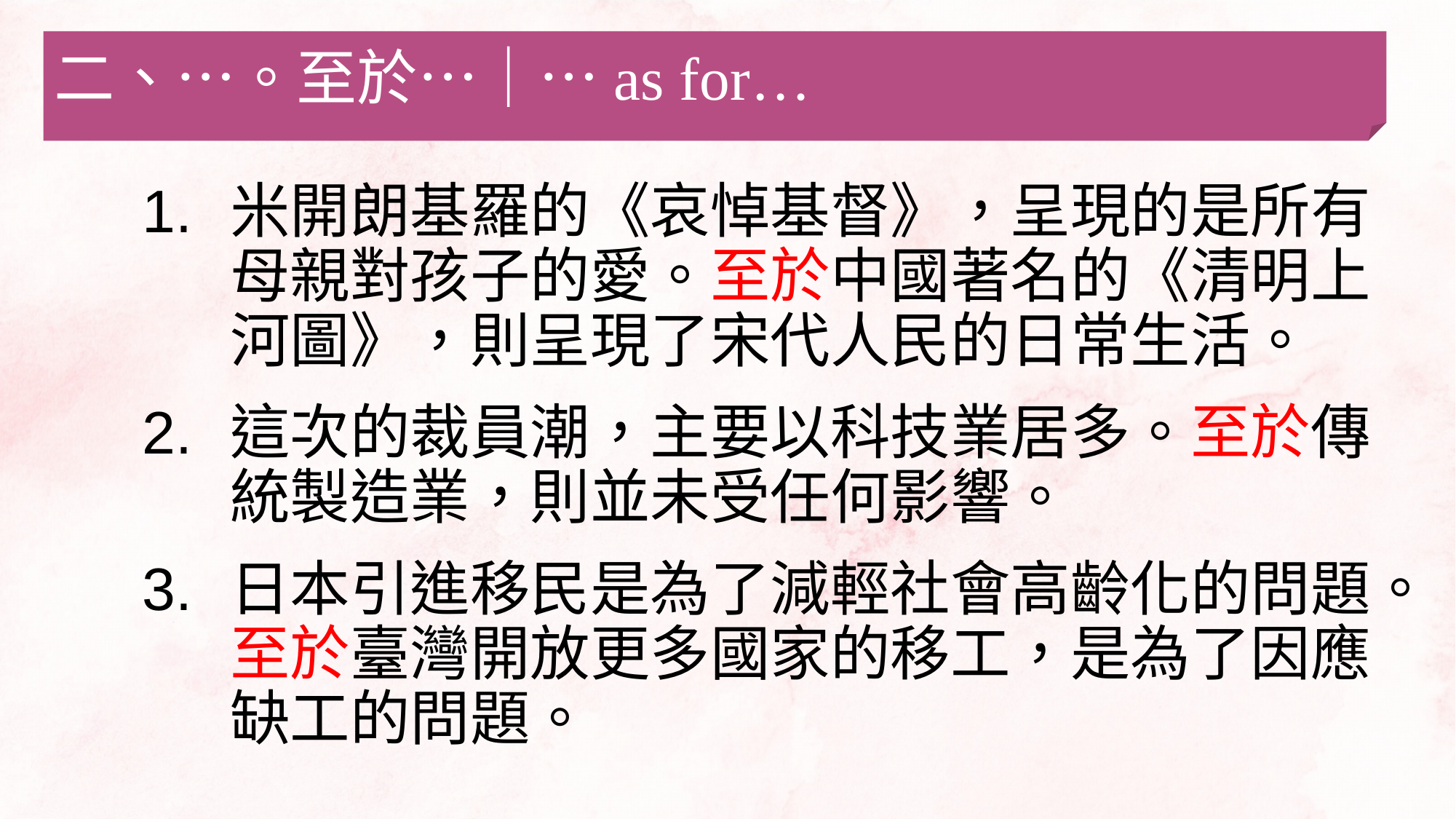

二、…。至於…｜…as for…
米開朗基羅的《哀悼基督》，呈現的是所有母親對孩子的愛。至於中國著名的《清明上河圖》，則呈現了宋代人民的日常生活。
這次的裁員潮，主要以科技業居多。至於傳統製造業，則並未受任何影響。
日本引進移民是為了減輕社會高齡化的問題。至於臺灣開放更多國家的移工，是為了因應缺工的問題。